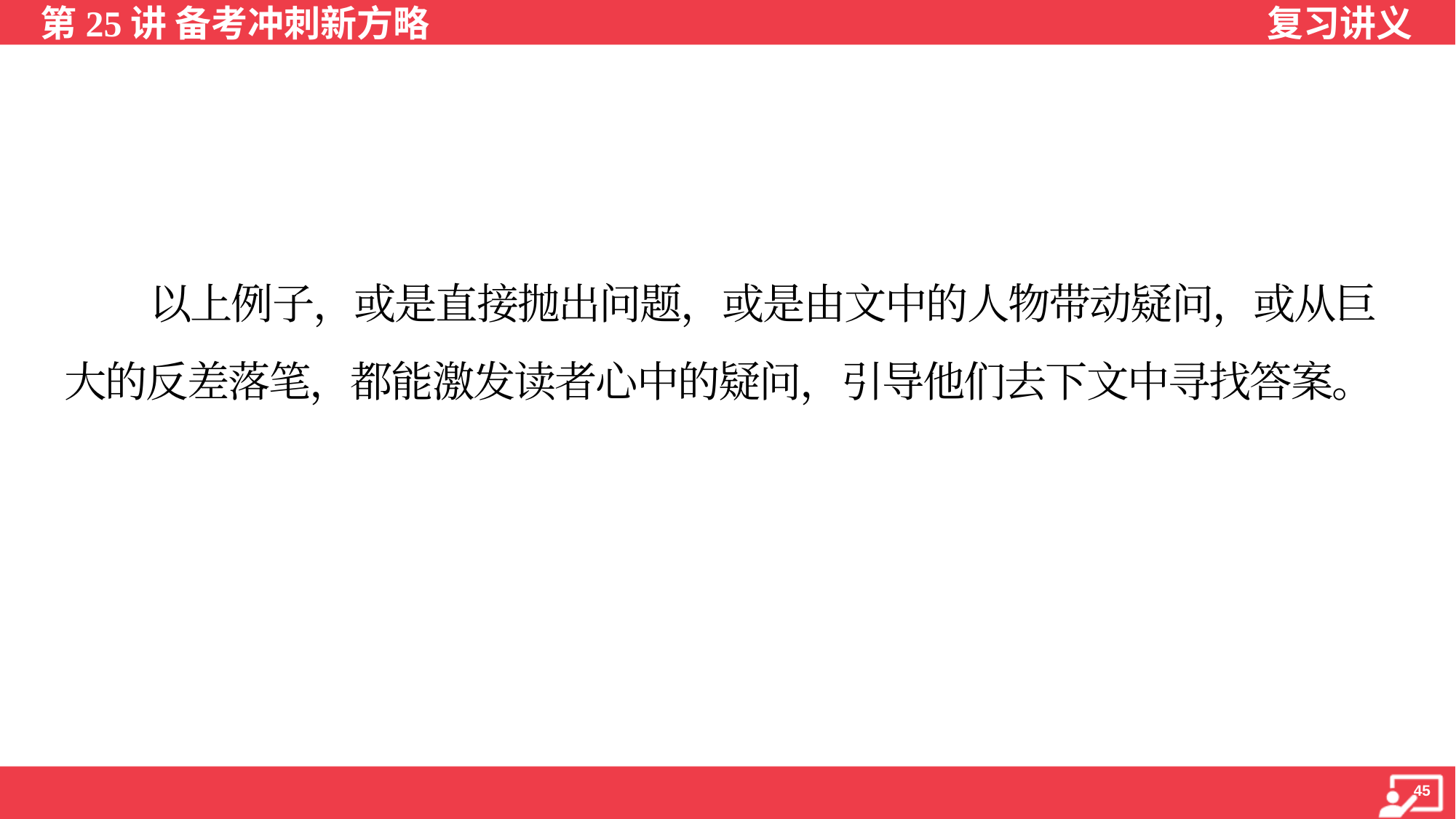

以上例子，或是直接抛出问题，或是由文中的人物带动疑问，或从巨
大的反差落笔，都能激发读者心中的疑问，引导他们去下文中寻找答案。